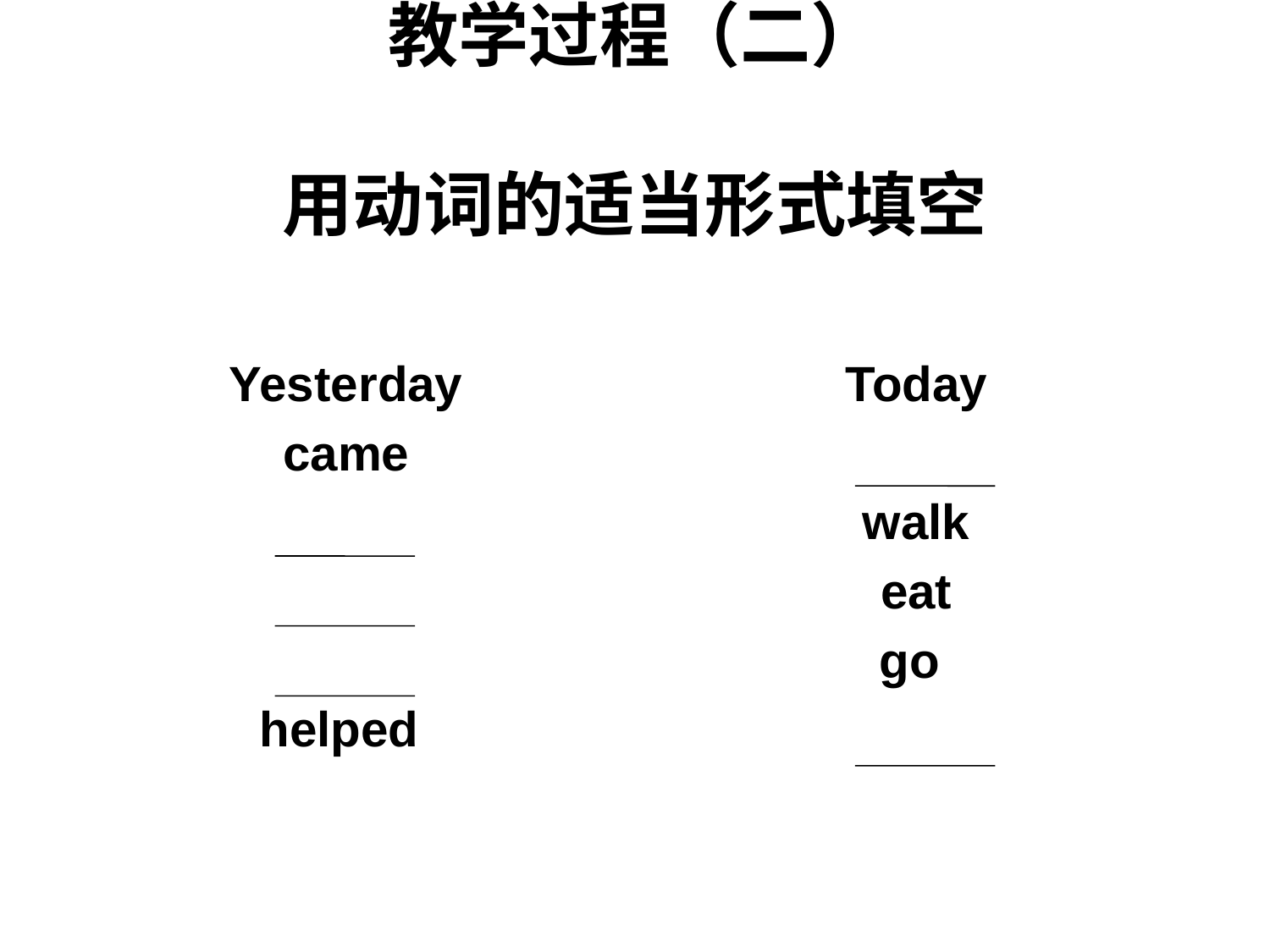

# 教学过程（二） 用动词的适当形式填空
Yesterday
came

helped

Today

walk
eat
go